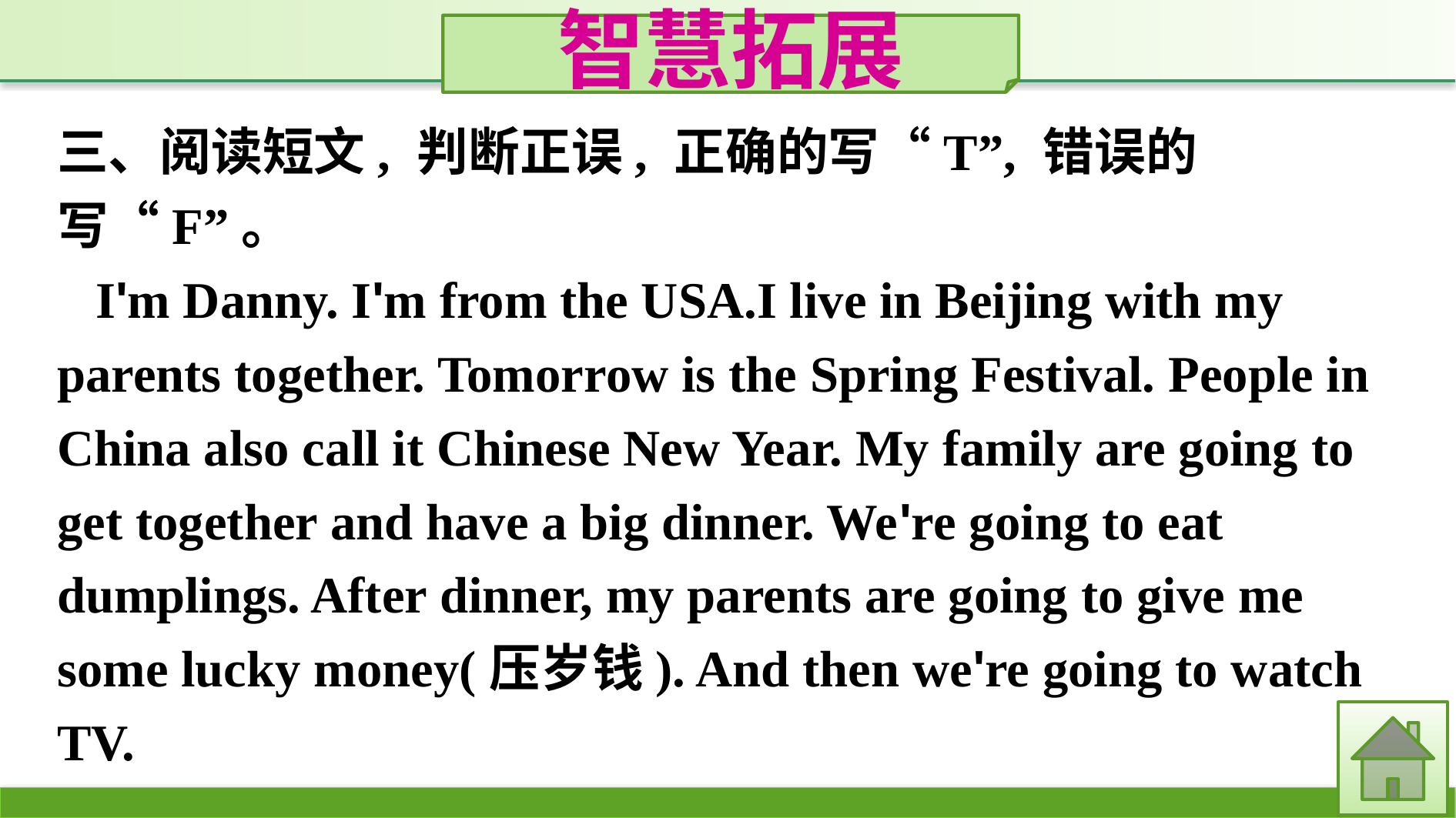

智慧拓展
三、阅读短文, 判断正误, 正确的写“T”, 错误的写“F”。
I'm Danny. I'm from the USA.I live in Beijing with my parents together. Tomorrow is the Spring Festival. People in China also call it Chinese New Year. My family are going to get together and have a big dinner. We're going to eat dumplings. After dinner, my parents are going to give me some lucky money(压岁钱). And then we're going to watch TV.